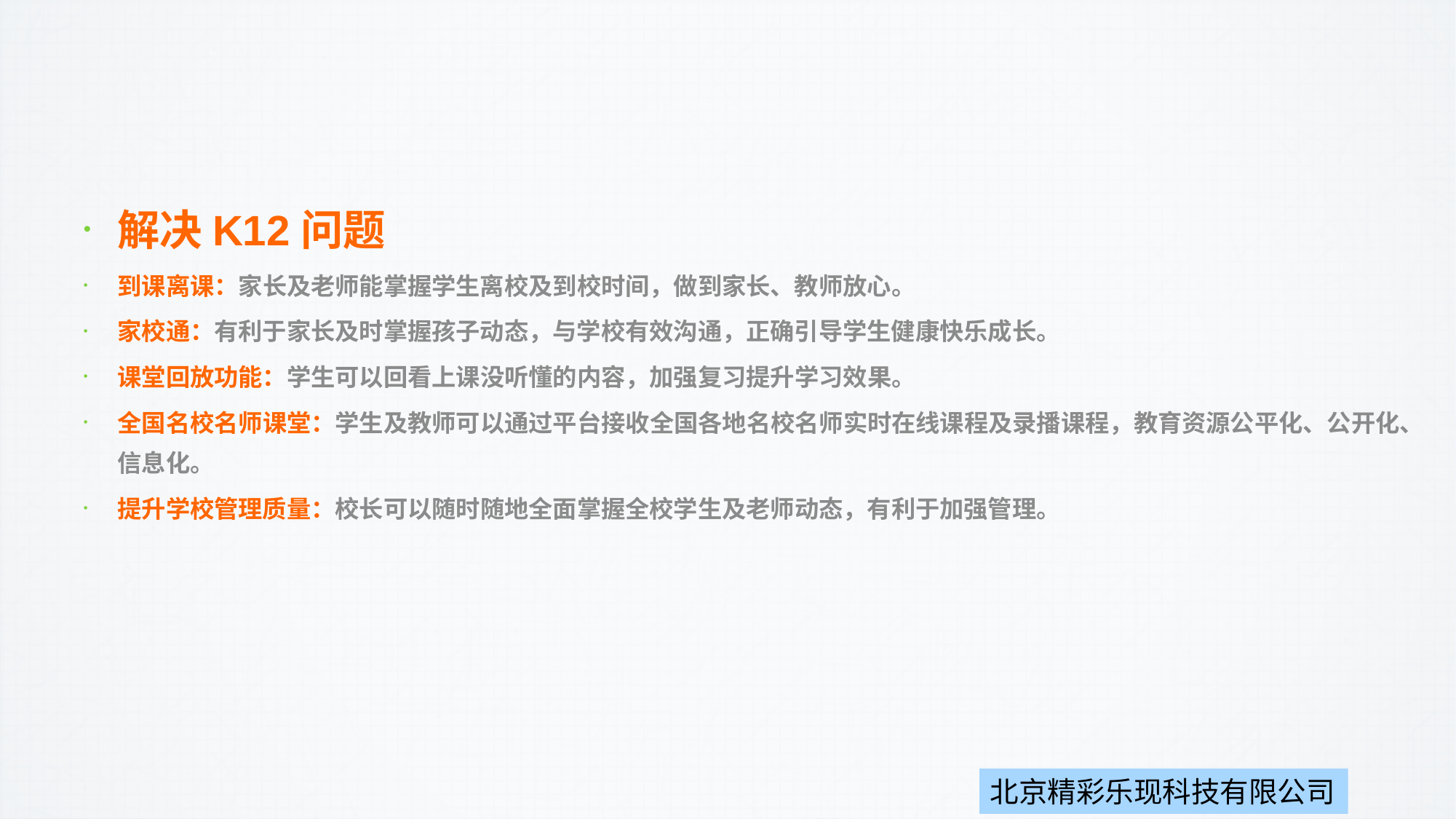

解决K12问题
到课离课：家长及老师能掌握学生离校及到校时间，做到家长、教师放心。
家校通：有利于家长及时掌握孩子动态，与学校有效沟通，正确引导学生健康快乐成长。
课堂回放功能：学生可以回看上课没听懂的内容，加强复习提升学习效果。
全国名校名师课堂：学生及教师可以通过平台接收全国各地名校名师实时在线课程及录播课程，教育资源公平化、公开化、信息化。
提升学校管理质量：校长可以随时随地全面掌握全校学生及老师动态，有利于加强管理。

北京精彩乐现科技有限公司